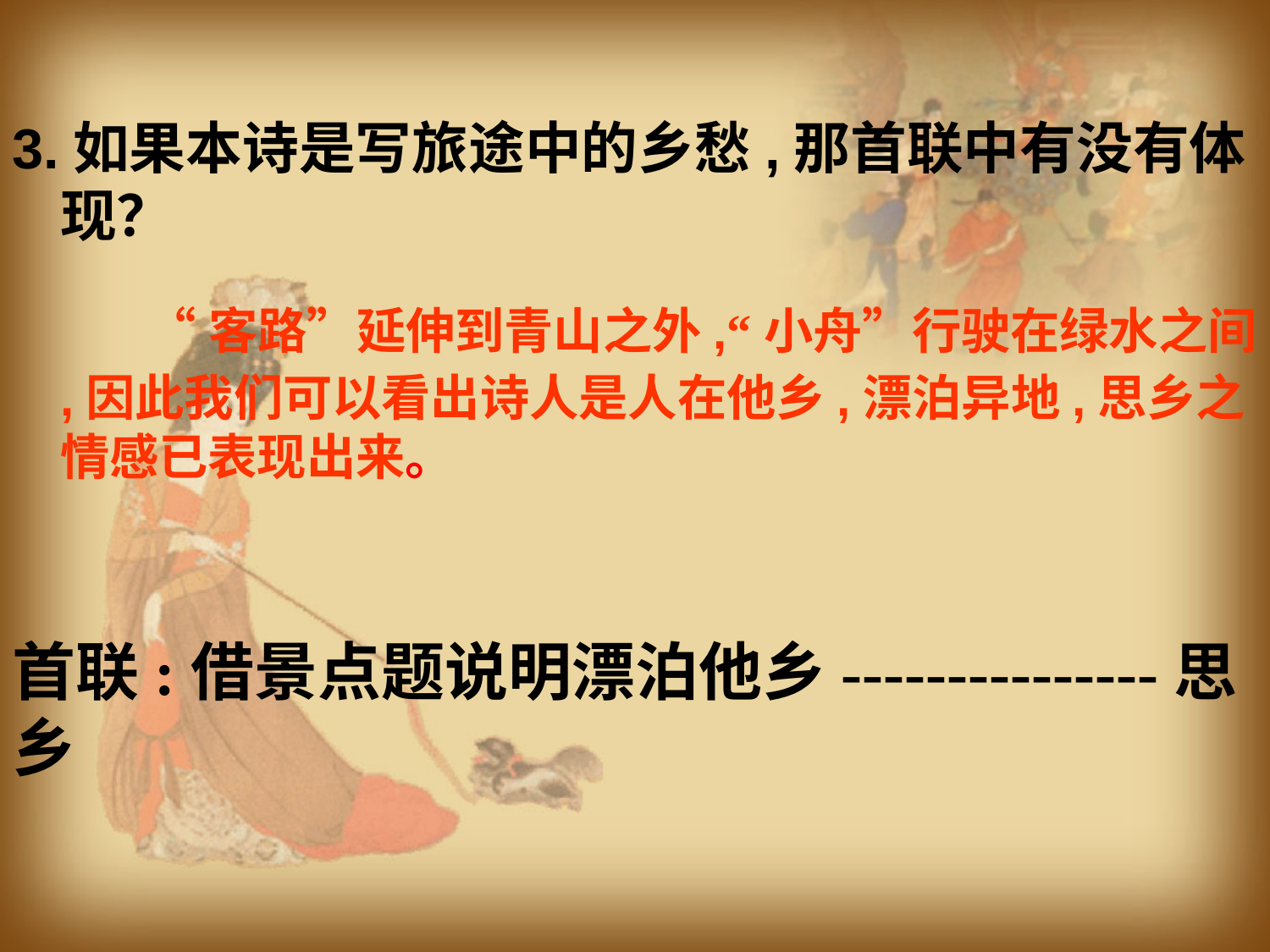

3.如果本诗是写旅途中的乡愁,那首联中有没有体现？
       “客路”延伸到青山之外,“小舟”行驶在绿水之间 ,因此我们可以看出诗人是人在他乡,漂泊异地,思乡之情感已表现出来。

首联:借景点题说明漂泊他乡---------------思乡